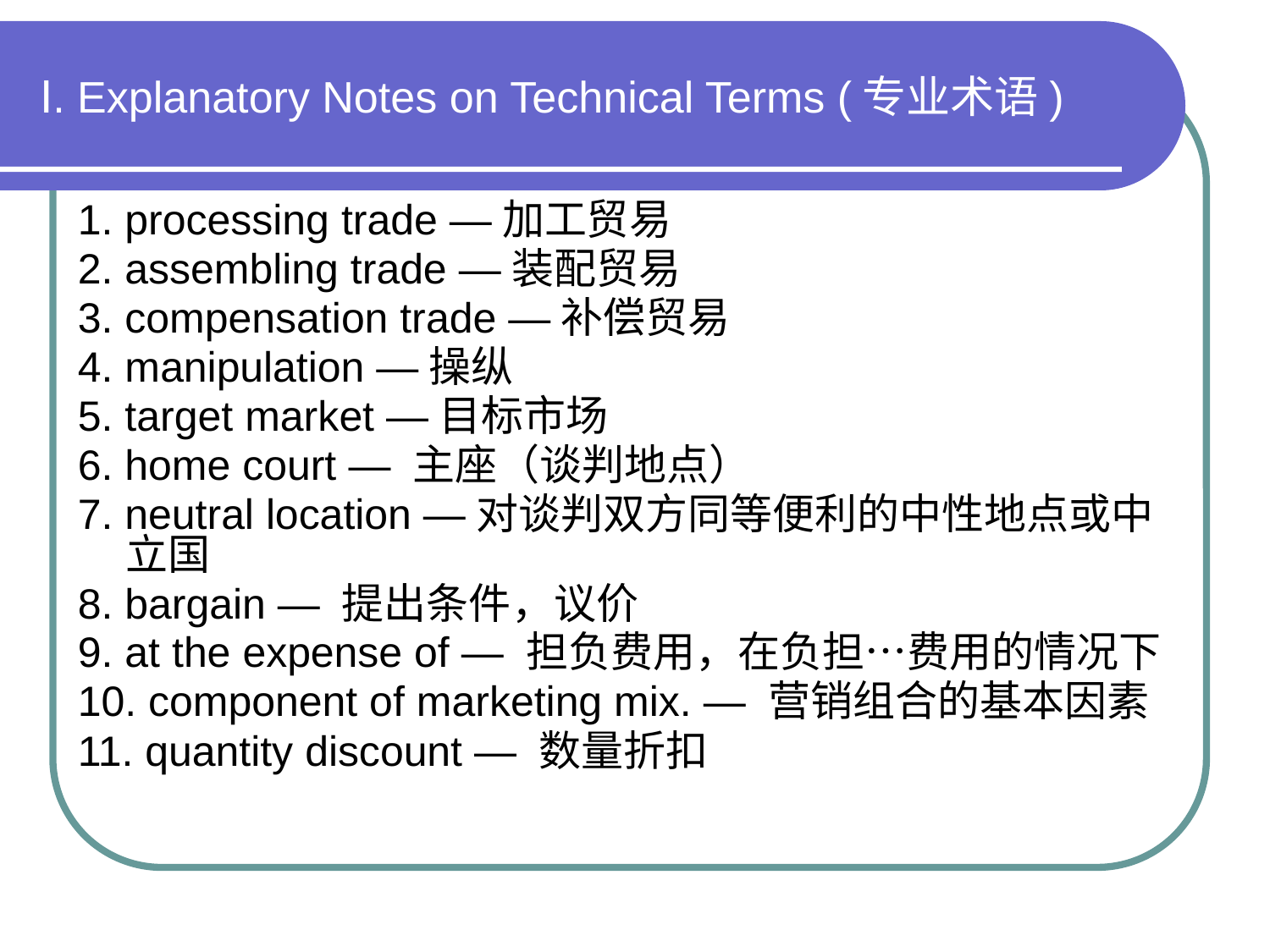

# Ⅰ. Explanatory Notes on Technical Terms (专业术语)
1. processing trade —加工贸易
2. assembling trade —装配贸易
3. compensation trade —补偿贸易
4. manipulation —操纵
5. target market —目标市场
6. home court — 主座（谈判地点）
7. neutral location —对谈判双方同等便利的中性地点或中立国
8. bargain — 提出条件，议价
9. at the expense of — 担负费用，在负担…费用的情况下
10. component of marketing mix. — 营销组合的基本因素
11. quantity discount — 数量折扣